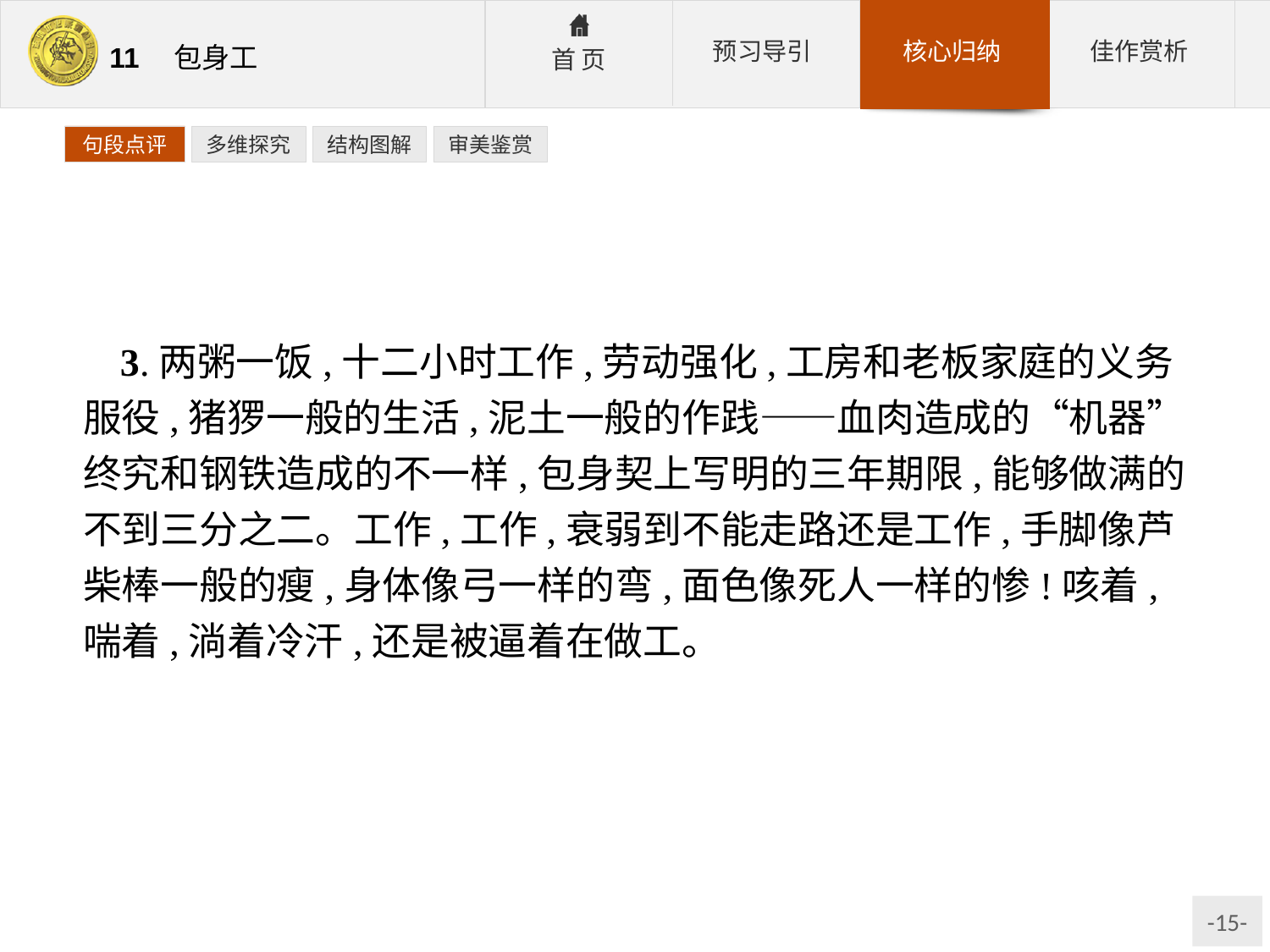

句段点评
多维探究
结构图解
审美鉴赏
3.两粥一饭,十二小时工作,劳动强化,工房和老板家庭的义务服役,猪猡一般的生活,泥土一般的作践——血肉造成的“机器”终究和钢铁造成的不一样,包身契上写明的三年期限,能够做满的不到三分之二。工作,工作,衰弱到不能走路还是工作,手脚像芦柴棒一般的瘦,身体像弓一样的弯,面色像死人一样的惨!咳着,喘着,淌着冷汗,还是被逼着在做工。